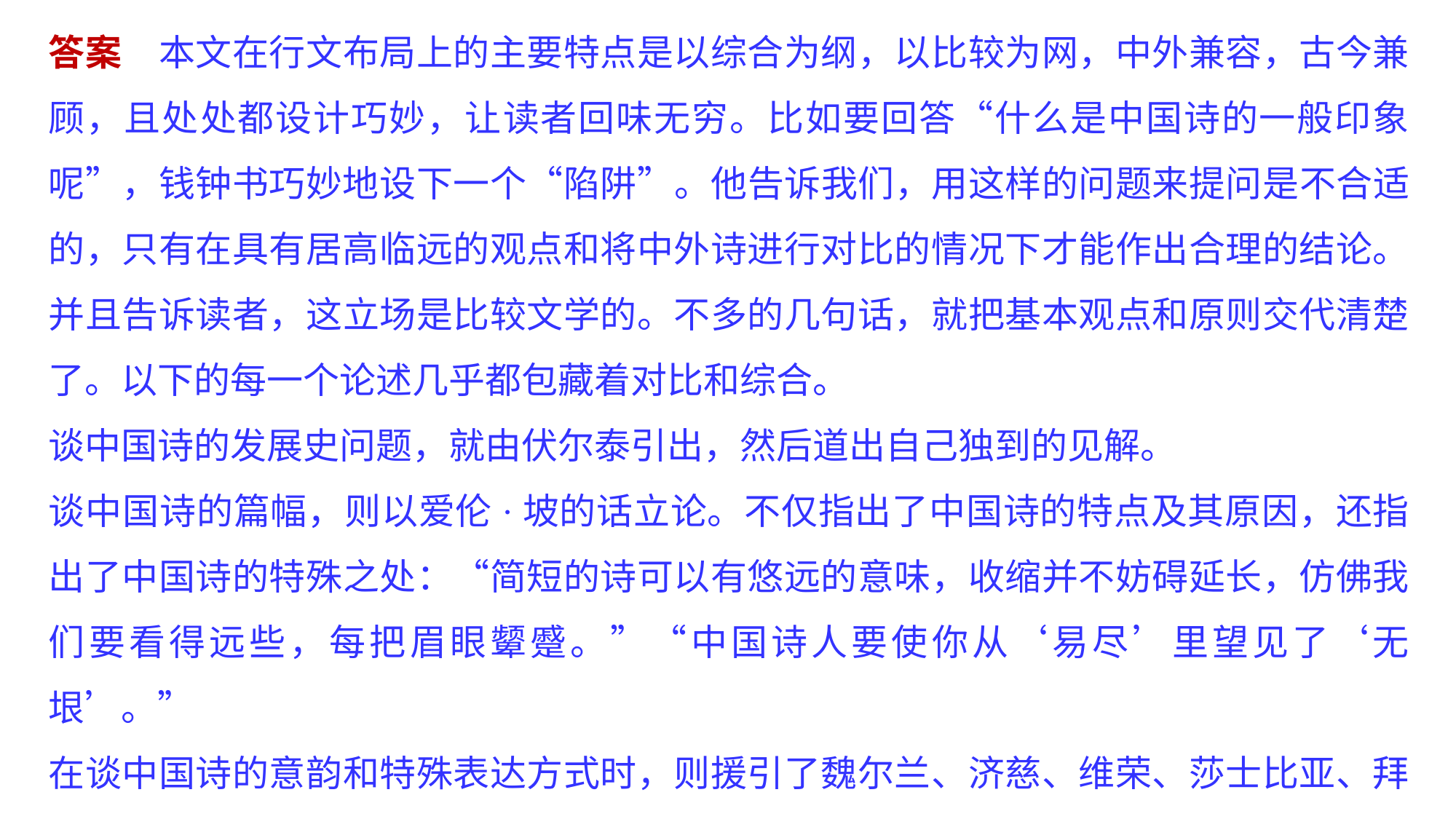

答案　本文在行文布局上的主要特点是以综合为纲，以比较为网，中外兼容，古今兼顾，且处处都设计巧妙，让读者回味无穷。比如要回答“什么是中国诗的一般印象呢”，钱钟书巧妙地设下一个“陷阱”。他告诉我们，用这样的问题来提问是不合适的，只有在具有居高临远的观点和将中外诗进行对比的情况下才能作出合理的结论。并且告诉读者，这立场是比较文学的。不多的几句话，就把基本观点和原则交代清楚了。以下的每一个论述几乎都包藏着对比和综合。
谈中国诗的发展史问题，就由伏尔泰引出，然后道出自己独到的见解。
谈中国诗的篇幅，则以爱伦·坡的话立论。不仅指出了中国诗的特点及其原因，还指出了中国诗的特殊之处：“简短的诗可以有悠远的意味，收缩并不妨碍延长，仿佛我们要看得远些，每把眉眼颦蹙。”“中国诗人要使你从‘易尽’里望见了‘无垠’。”
在谈中国诗的意韵和特殊表达方式时，则援引了魏尔兰、济慈、维荣、莎士比亚、拜伦等外国诗人的见解，材料充实，说服力强。